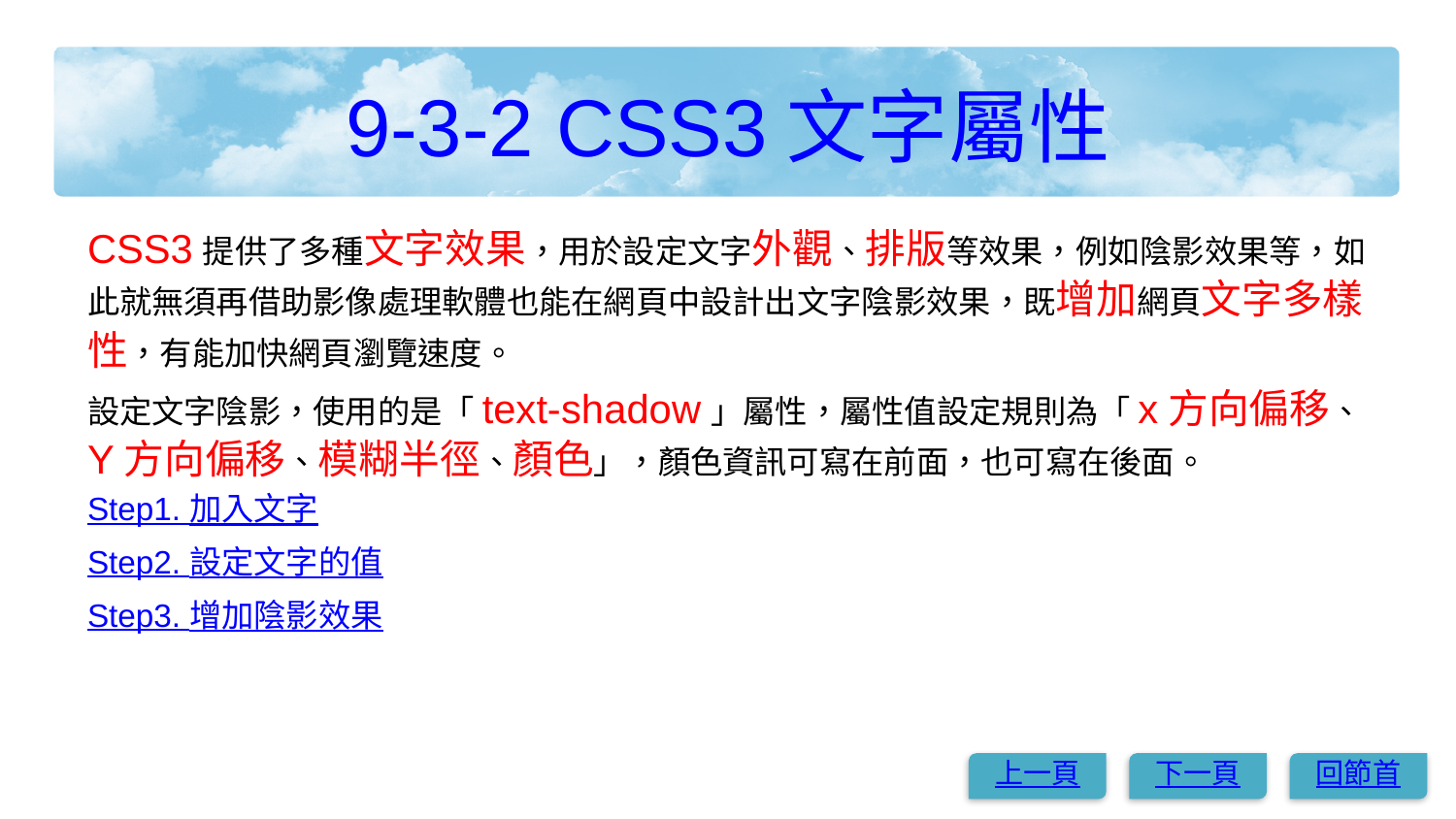

# 9-3-2 CSS3文字屬性
CSS3提供了多種文字效果，用於設定文字外觀、排版等效果，例如陰影效果等，如此就無須再借助影像處理軟體也能在網頁中設計出文字陰影效果，既增加網頁文字多樣性，有能加快網頁瀏覽速度。
設定文字陰影，使用的是「text-shadow」屬性，屬性值設定規則為「x方向偏移、Y方向偏移、模糊半徑、顏色」，顏色資訊可寫在前面，也可寫在後面。
Step1. 加入文字
Step2. 設定文字的值
Step3. 增加陰影效果
上一頁
下一頁
回節首